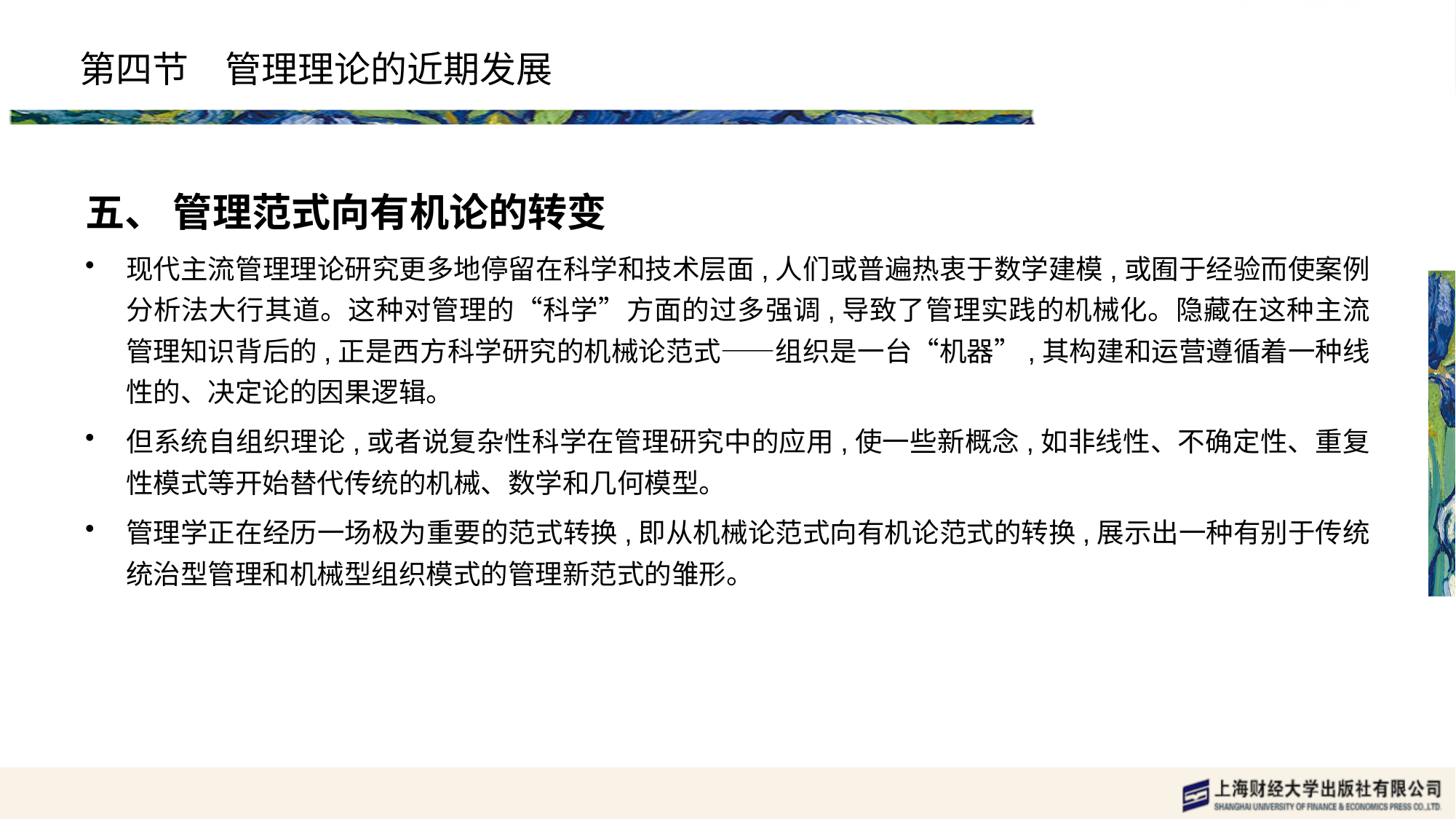

# 第四节　管理理论的近期发展
五、 管理范式向有机论的转变
现代主流管理理论研究更多地停留在科学和技术层面,人们或普遍热衷于数学建模,或囿于经验而使案例分析法大行其道。这种对管理的“科学”方面的过多强调,导致了管理实践的机械化。隐藏在这种主流管理知识背后的,正是西方科学研究的机械论范式——组织是一台“机器”,其构建和运营遵循着一种线性的、决定论的因果逻辑。
但系统自组织理论,或者说复杂性科学在管理研究中的应用,使一些新概念,如非线性、不确定性、重复性模式等开始替代传统的机械、数学和几何模型。
管理学正在经历一场极为重要的范式转换,即从机械论范式向有机论范式的转换,展示出一种有别于传统统治型管理和机械型组织模式的管理新范式的雏形。